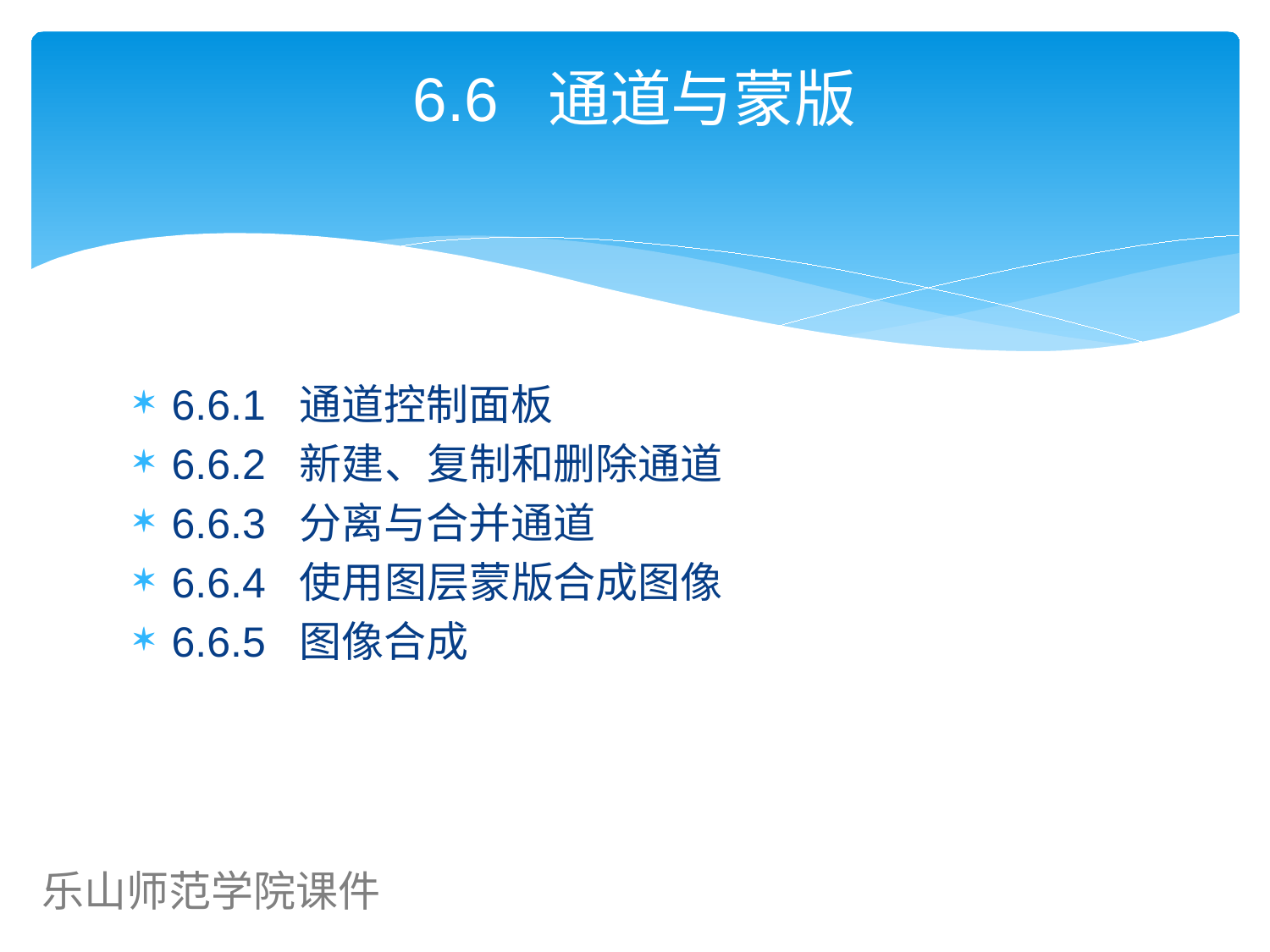

# 6.6  通道与蒙版
6.6.1  通道控制面板
6.6.2  新建、复制和删除通道
6.6.3  分离与合并通道
6.6.4  使用图层蒙版合成图像
6.6.5  图像合成